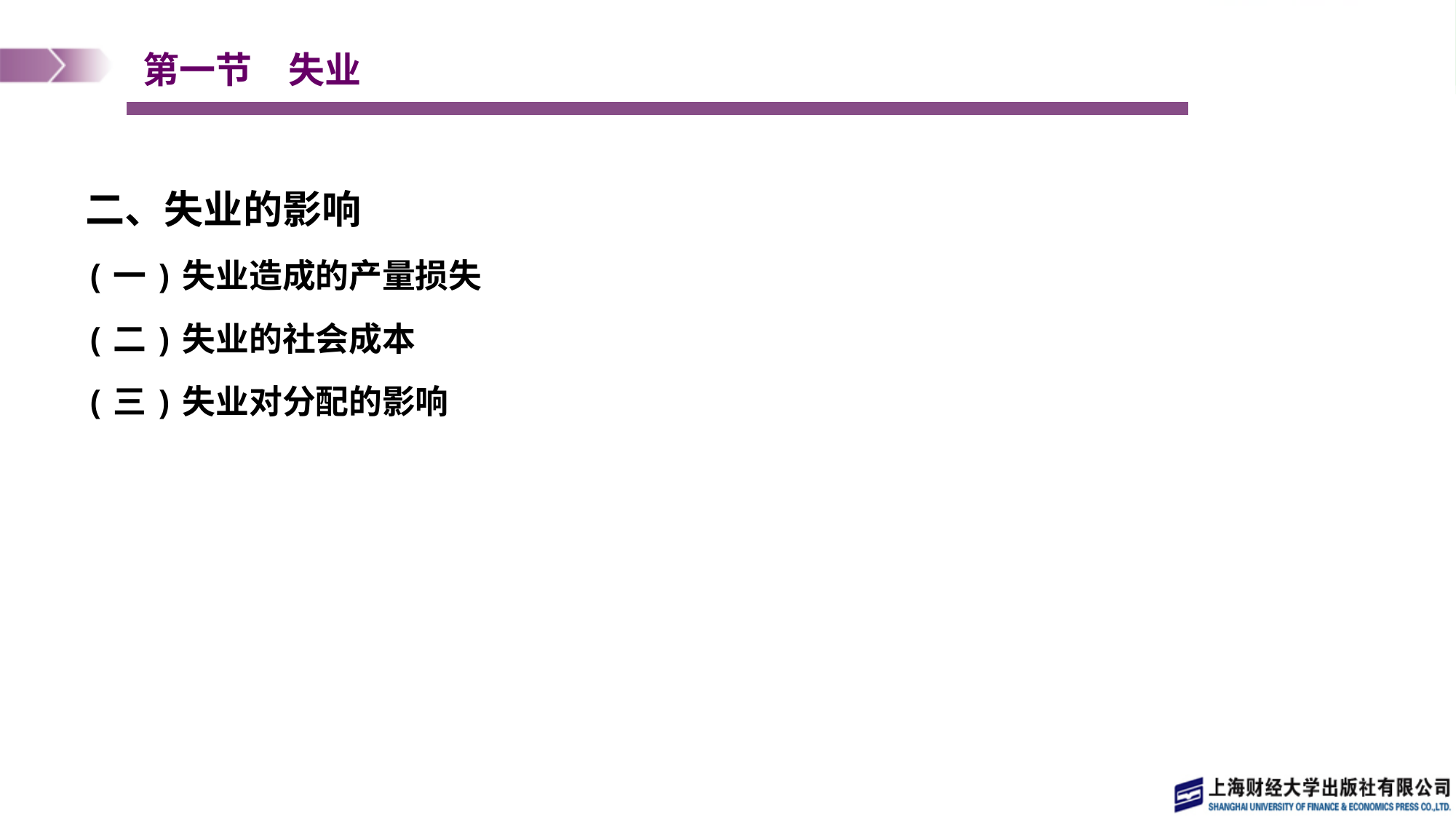

# 第一节　失业
二、失业的影响
(一)失业造成的产量损失
(二)失业的社会成本
(三)失业对分配的影响